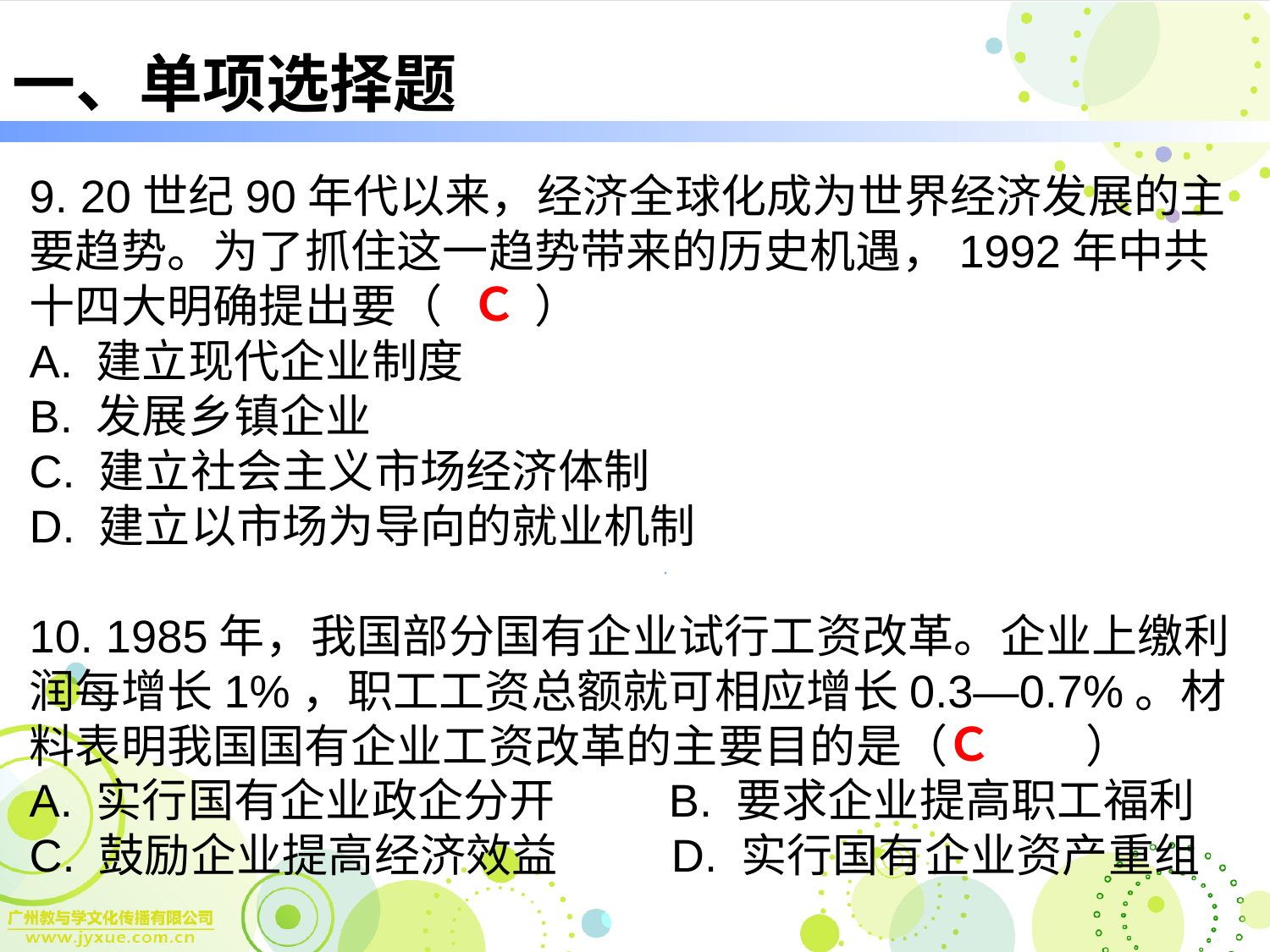

# 一、单项选择题

9. 20世纪90年代以来，经济全球化成为世界经济发展的主要趋势。为了抓住这一趋势带来的历史机遇，1992年中共十四大明确提出要（　　）
A. 建立现代企业制度
B. 发展乡镇企业
C. 建立社会主义市场经济体制
D. 建立以市场为导向的就业机制

10. 1985年，我国部分国有企业试行工资改革。企业上缴利润每增长1%，职工工资总额就可相应增长0.3—0.7%。材料表明我国国有企业工资改革的主要目的是（　　　）
A. 实行国有企业政企分开　　 B. 要求企业提高职工福利
C. 鼓励企业提高经济效益　　 D. 实行国有企业资产重组
Ｃ
Ｃ